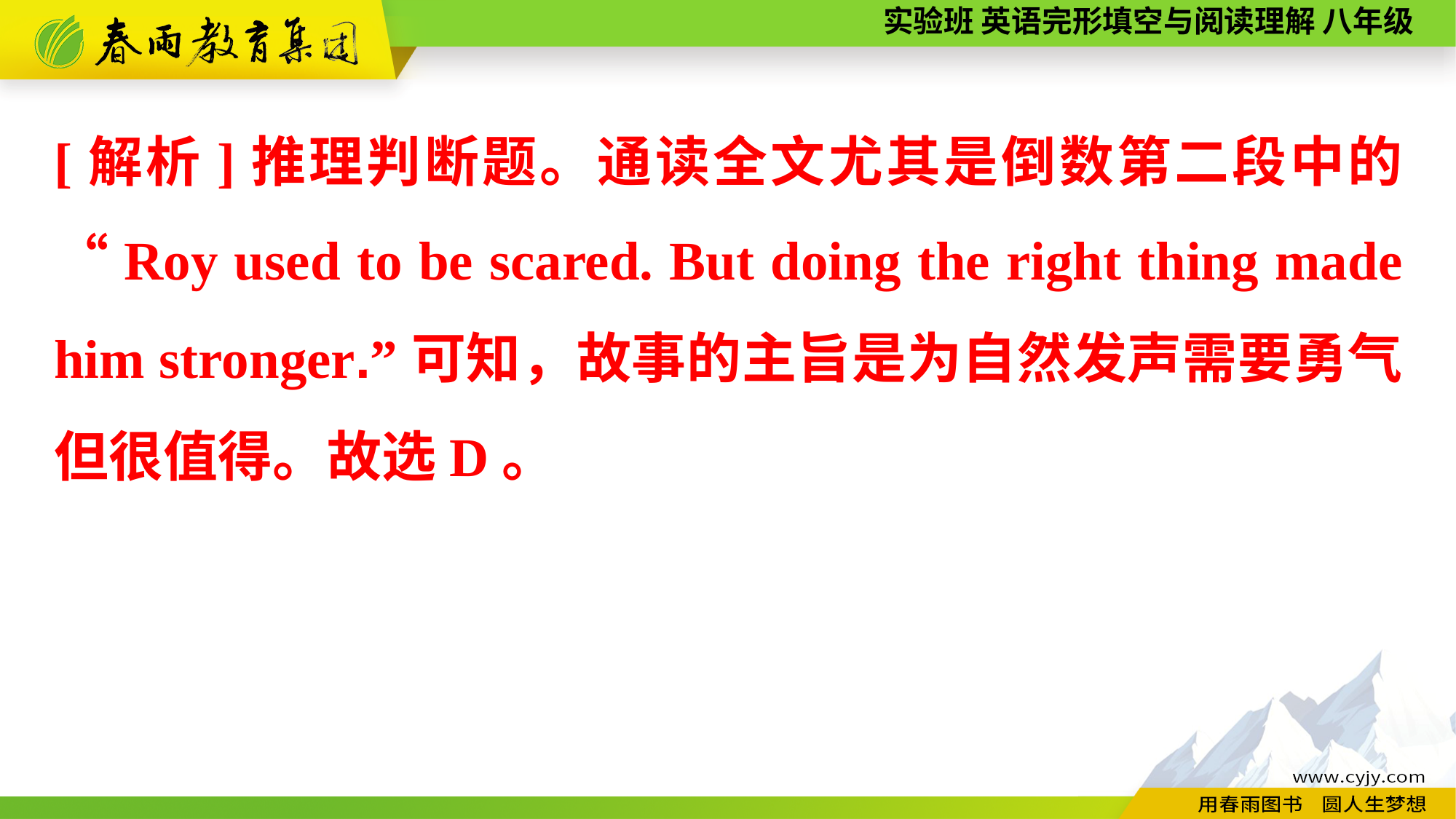

[解析]推理判断题。通读全文尤其是倒数第二段中的“Roy used to be scared. But doing the right thing made him stronger.”可知，故事的主旨是为自然发声需要勇气但很值得。故选D。